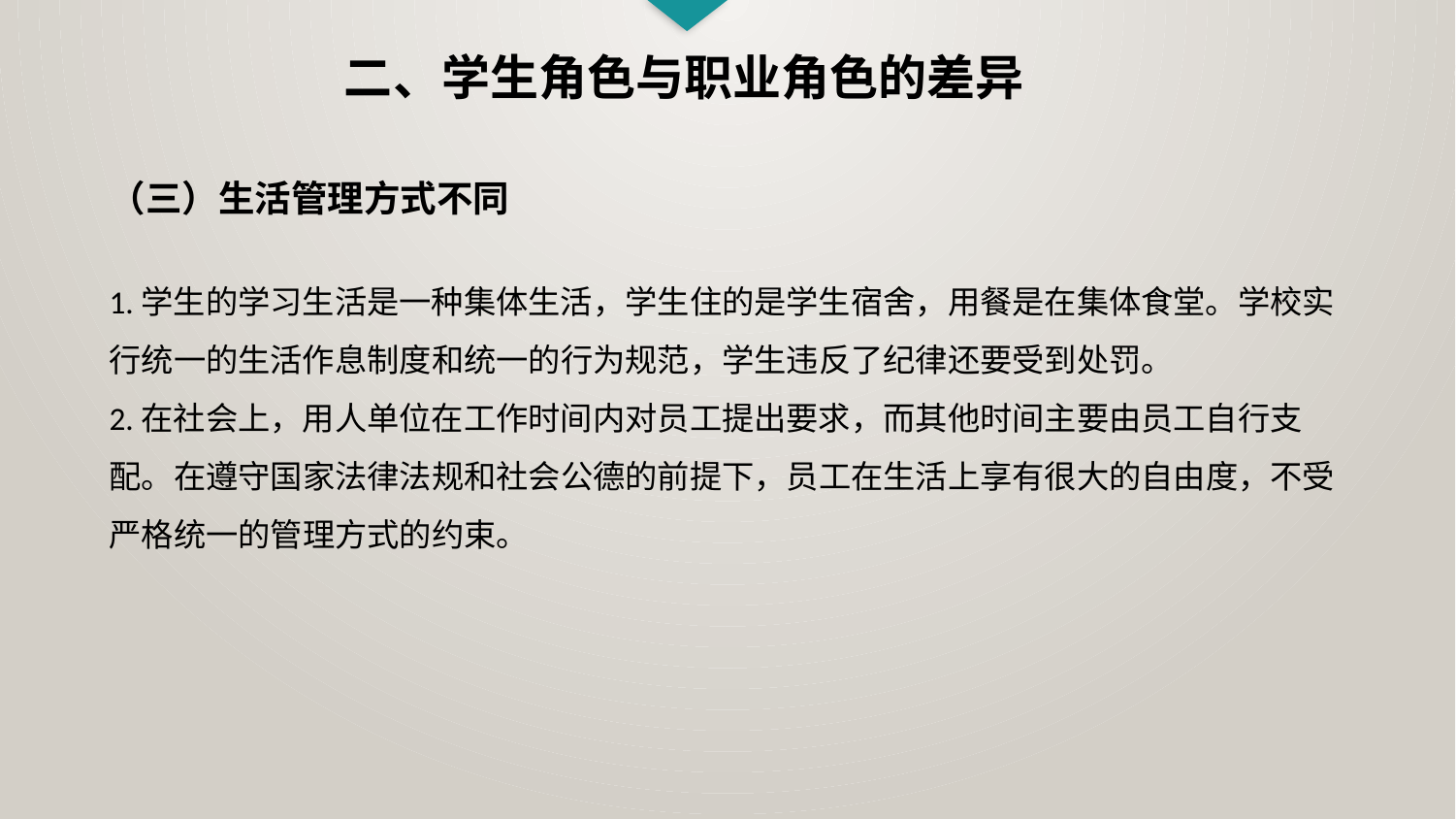

二、学生角色与职业角色的差异
（三）生活管理方式不同
1.学生的学习生活是一种集体生活，学生住的是学生宿舍，用餐是在集体食堂。学校实行统一的生活作息制度和统一的行为规范，学生违反了纪律还要受到处罚。
2.在社会上，用人单位在工作时间内对员工提出要求，而其他时间主要由员工自行支配。在遵守国家法律法规和社会公德的前提下，员工在生活上享有很大的自由度，不受严格统一的管理方式的约束。
13